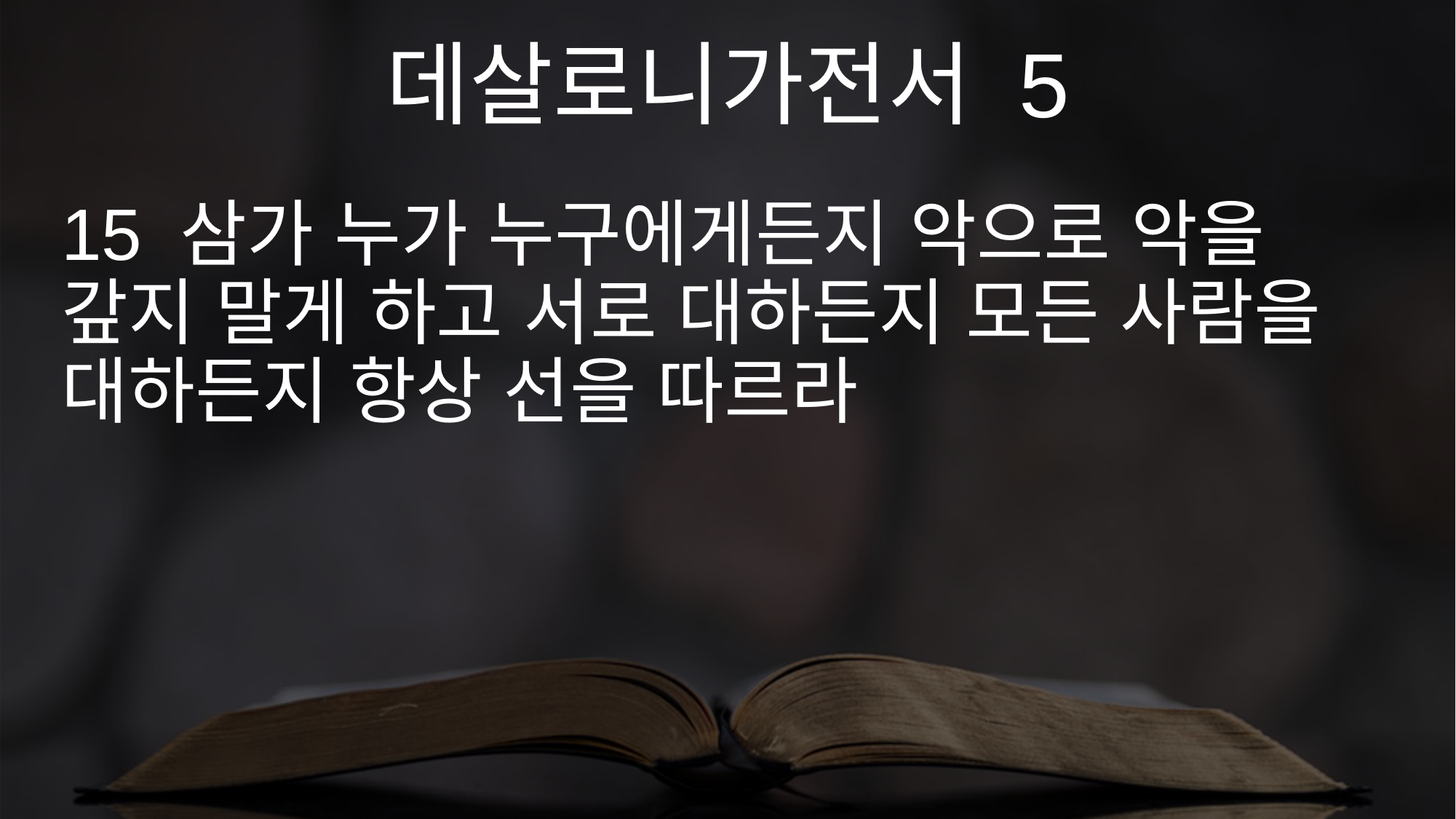

데살로니가전서 5
15 삼가 누가 누구에게든지 악으로 악을 갚지 말게 하고 서로 대하든지 모든 사람을 대하든지 항상 선을 따르라